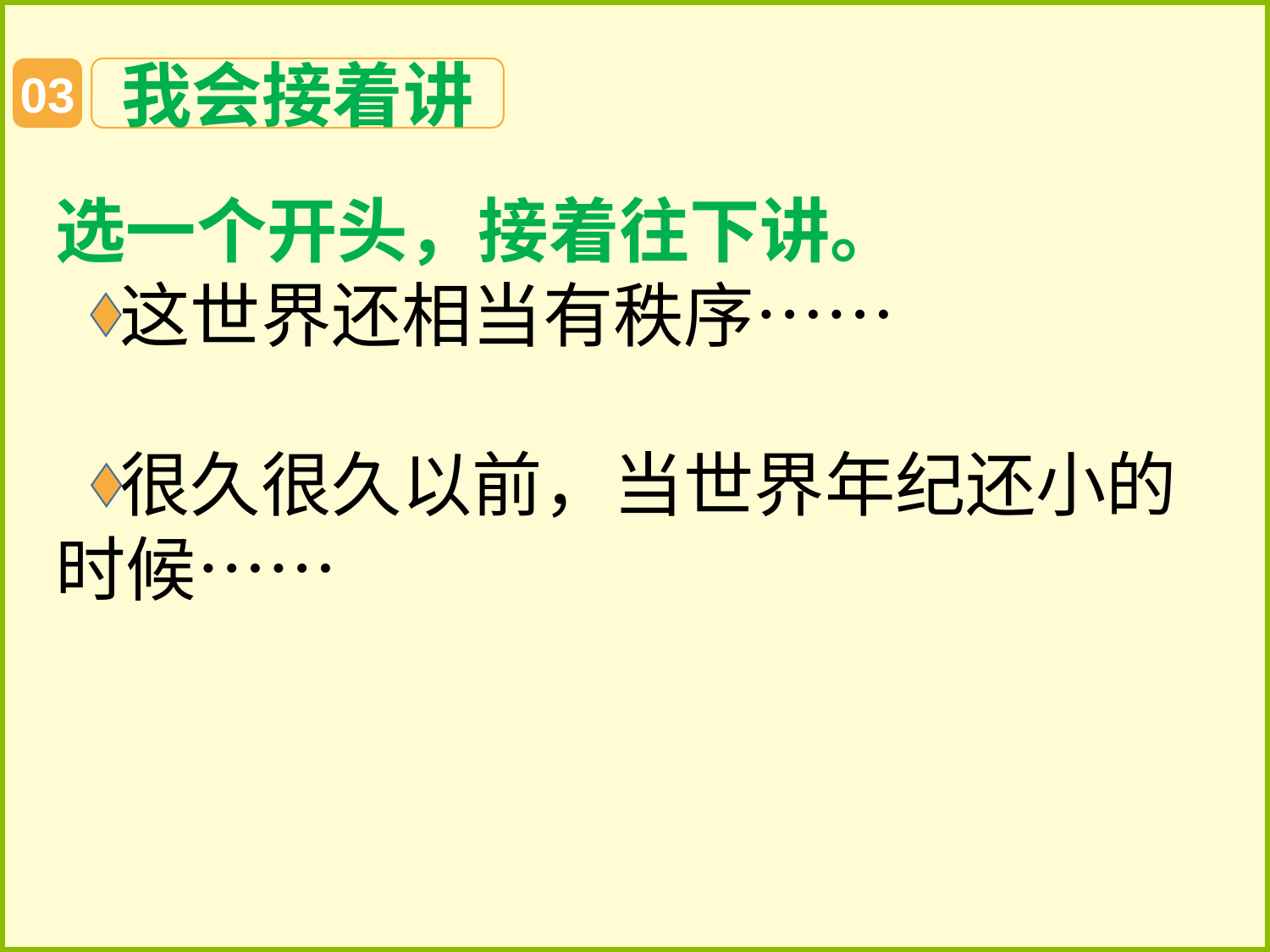

03
我会接着讲
选一个开头，接着往下讲。
   这世界还相当有秩序……

   很久很久以前，当世界年纪还小的时候……